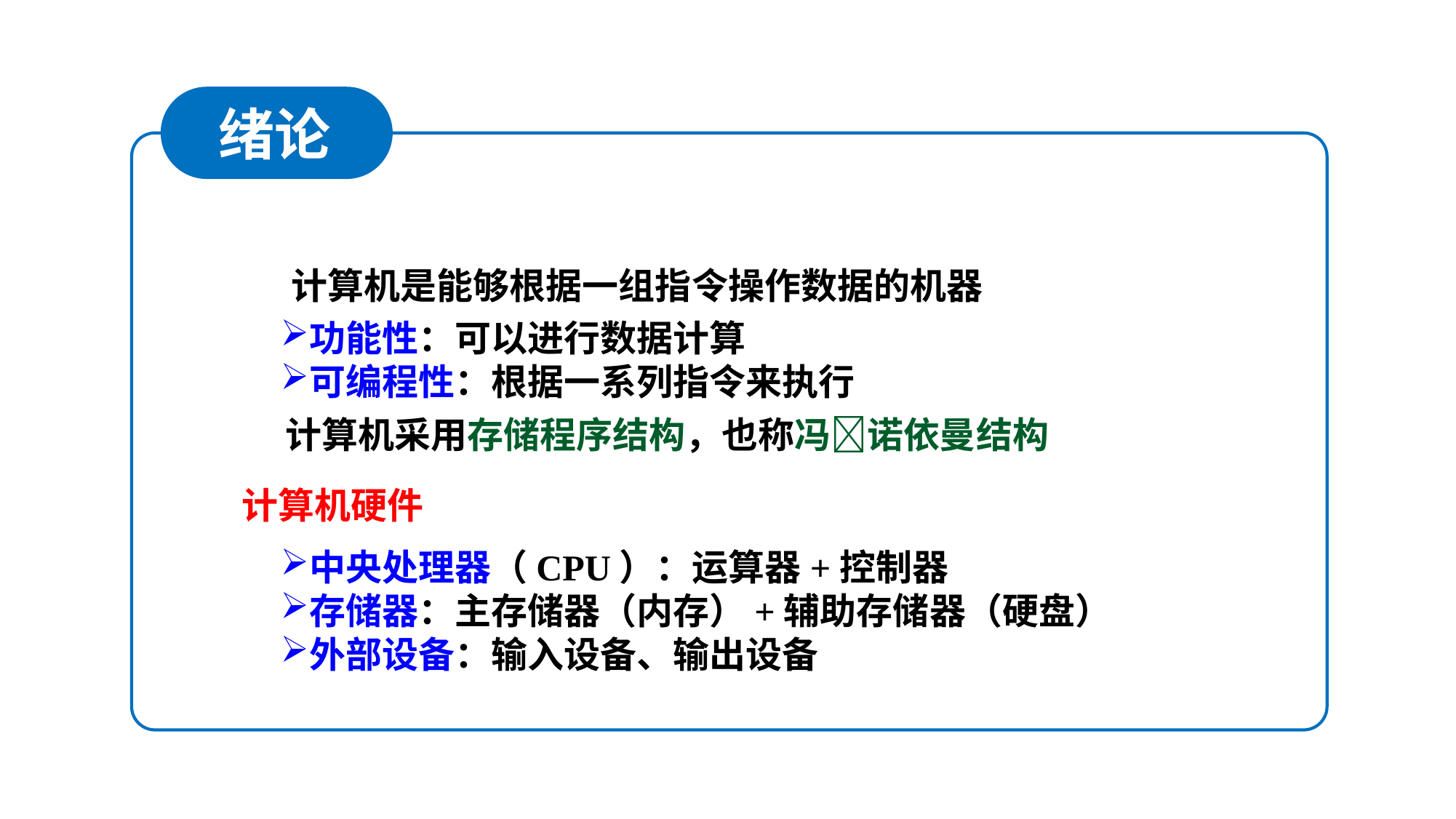

绪论

计算机的概念
     计算机是能够根据一组指令操作数据的机器
功能性：可以进行数据计算
可编程性：根据一系列指令来执行
计算机采用存储程序结构，也称冯⋅诺依曼结构
计算机硬件
中央处理器（CPU）：运算器+控制器
存储器：主存储器（内存）+辅助存储器（硬盘）
外部设备：输入设备、输出设备